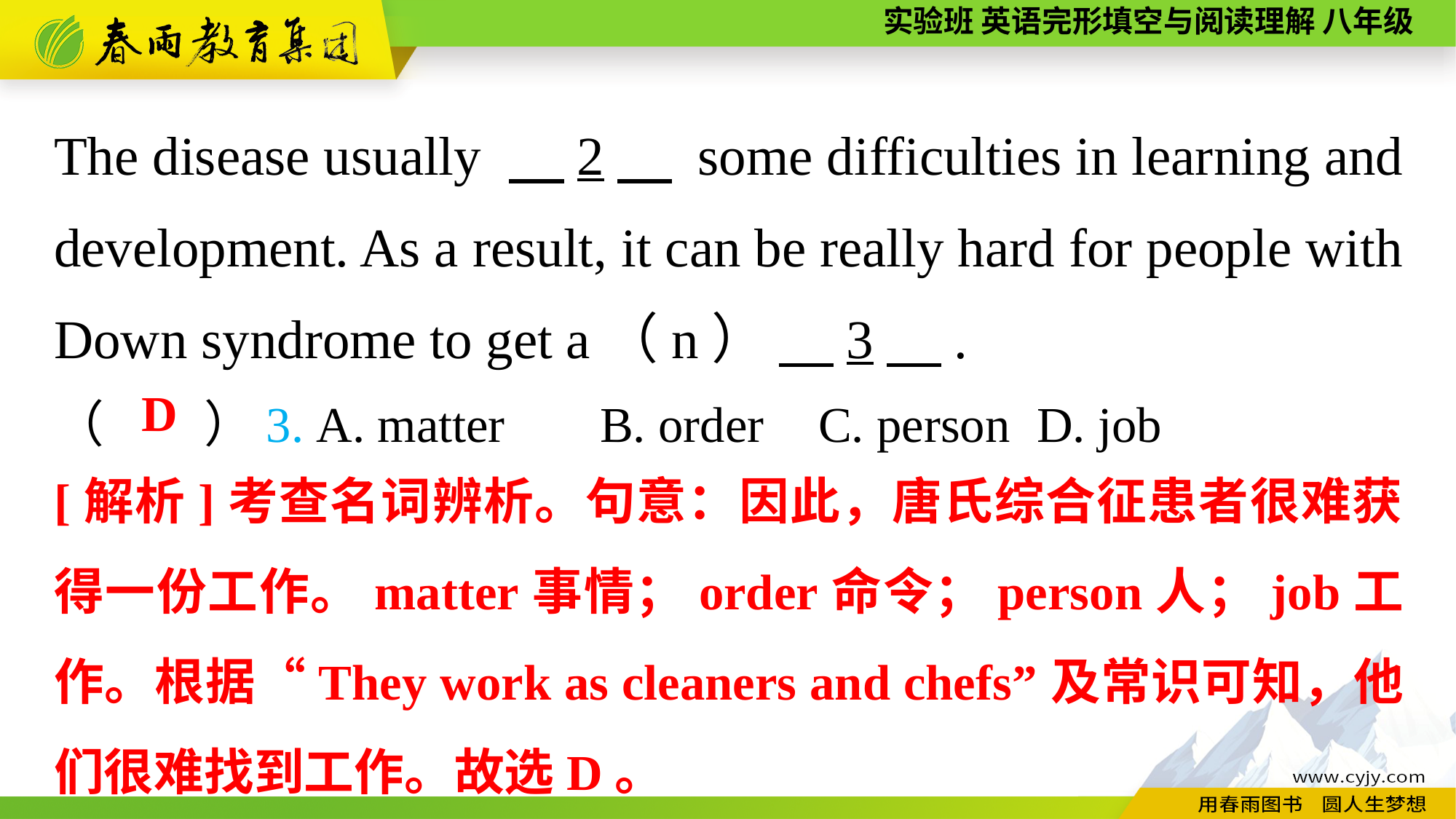

The disease usually 　2　 some difficulties in learning and development. As a result, it can be really hard for people with Down syndrome to get a（n） 　3　.
（　　）3. A. matter	B. order	C. person	D. job
D
[解析]考查名词辨析。句意：因此，唐氏综合征患者很难获得一份工作。matter事情；order命令；person人；job工作。根据“They work as cleaners and chefs”及常识可知，他们很难找到工作。故选D。